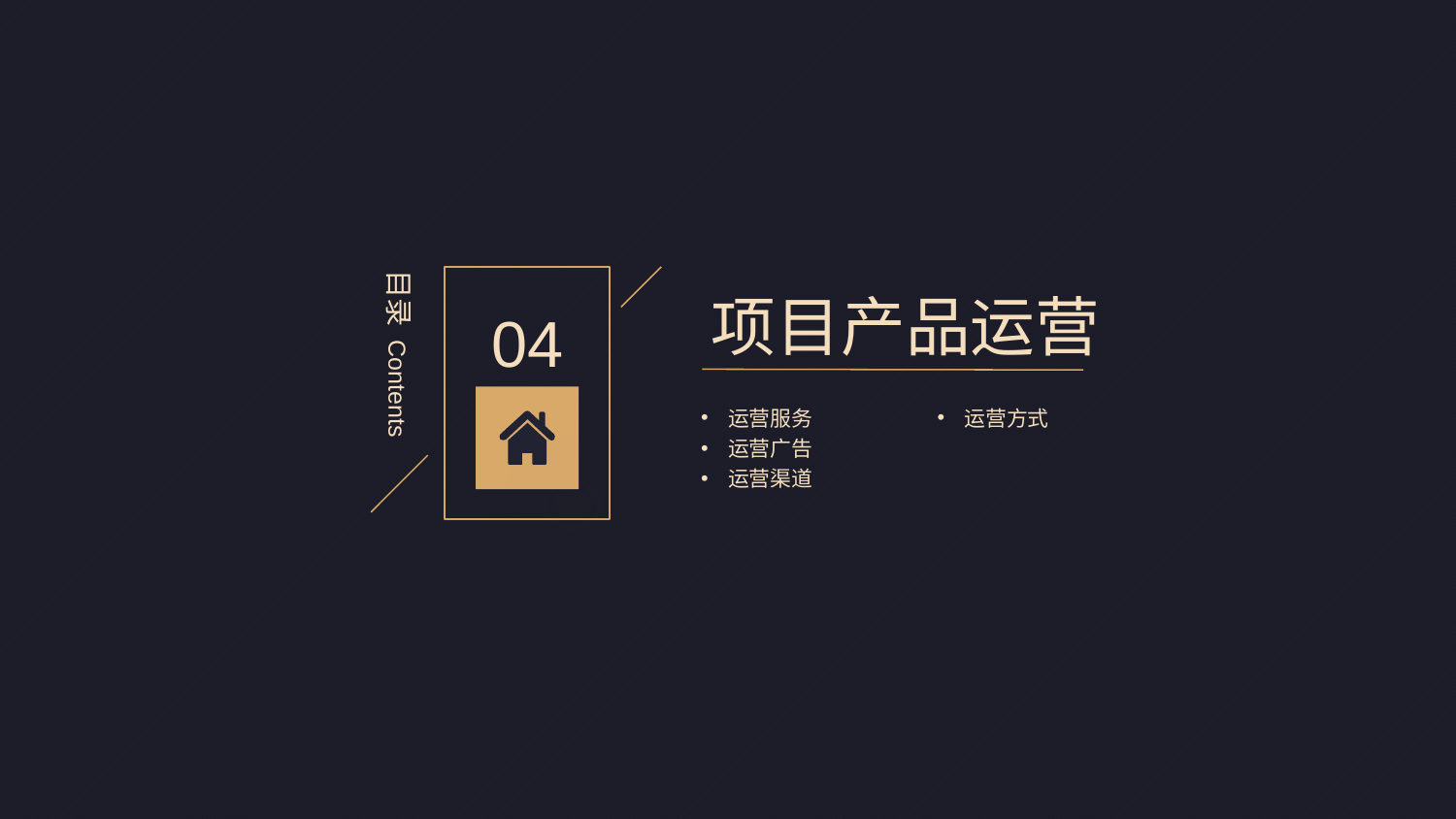

项目产品运营
04
目录 Contents

运营服务
运营广告
运营渠道
运营方式